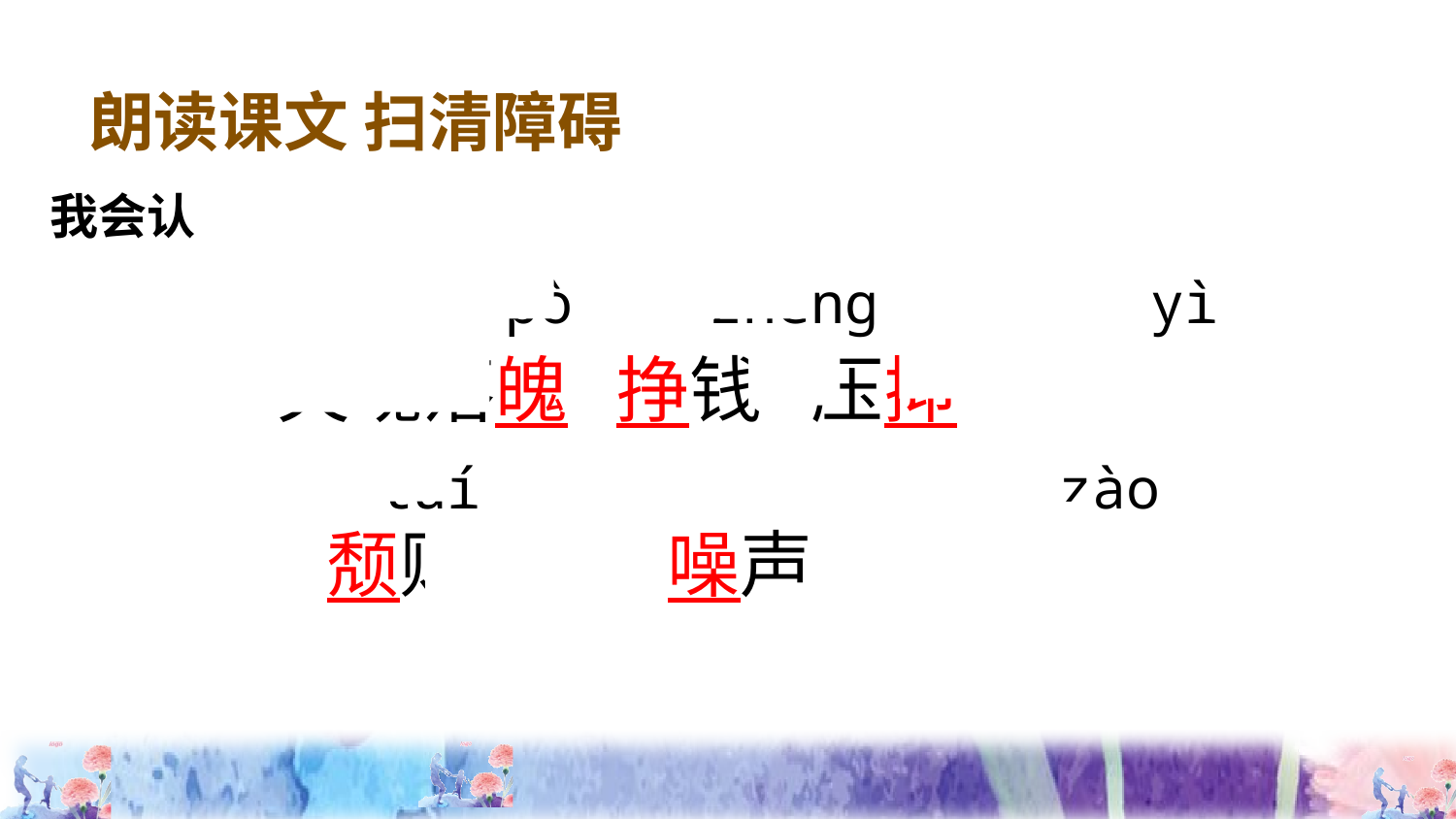

朗读课文 扫清障碍
我会认
    pò    zhèng        yì

失魂落魄   挣钱   压抑
  颓败            噪声

   tuí                 zào